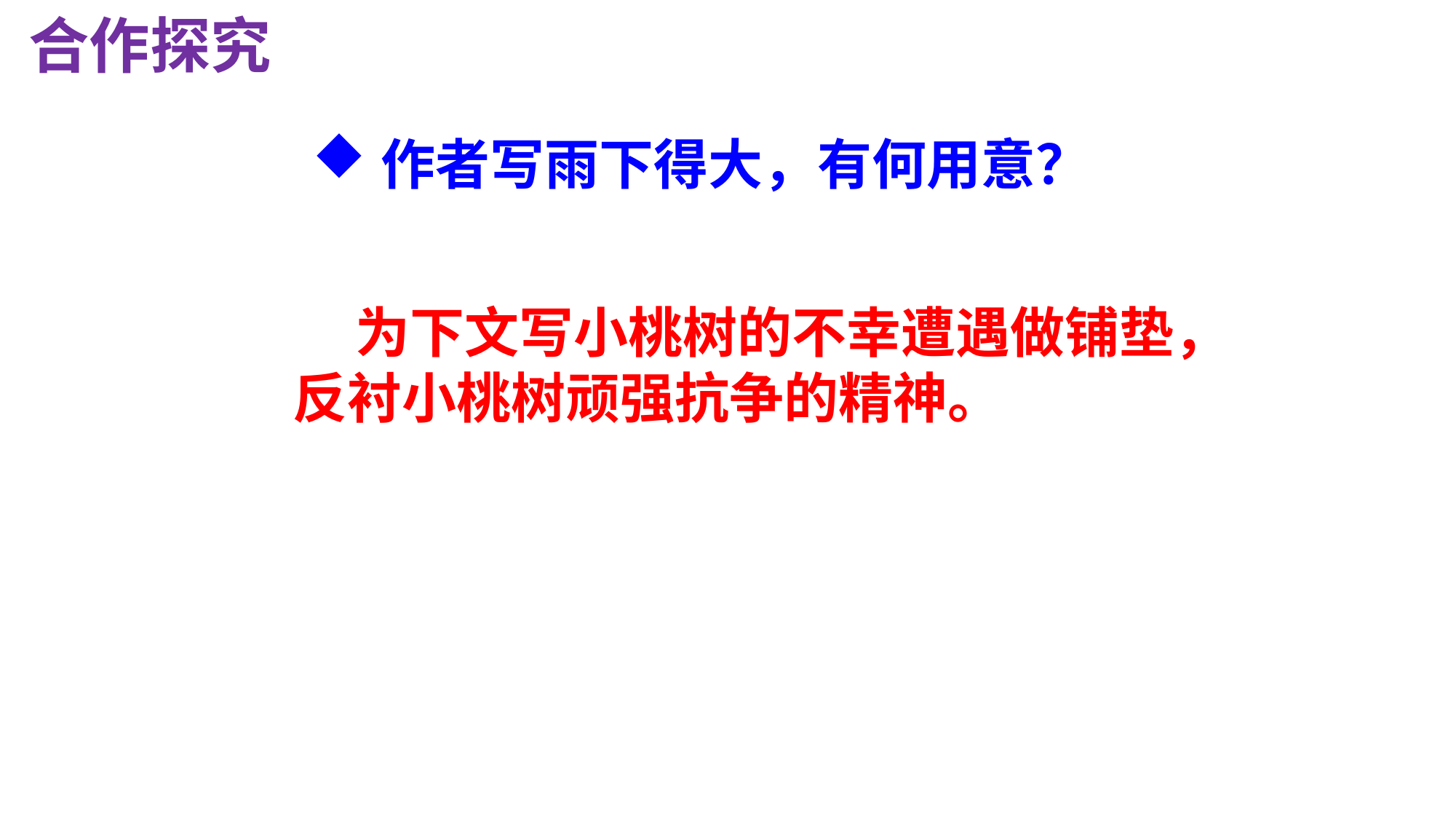

合作探究
作者写雨下得大，有何用意？
    为下文写小桃树的不幸遭遇做铺垫，反衬小桃树顽强抗争的精神。